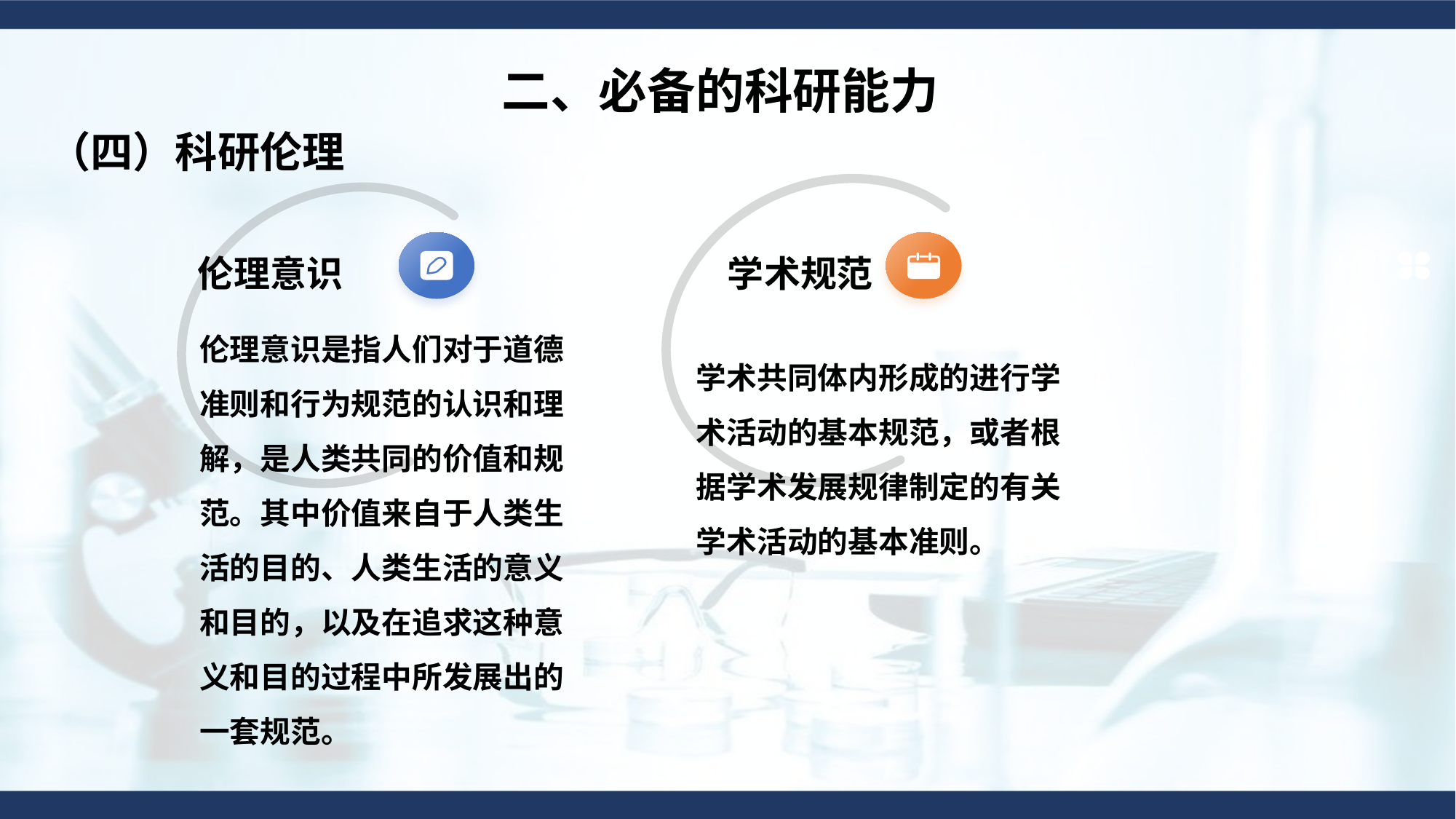

二、必备的科研能力
（四）科研伦理

伦理意识

学术规范

伦理意识是指人们对于道德准则和行为规范的认识和理解，是人类共同的价值和规范。其中价值来自于人类生活的目的、人类生活的意义和目的，以及在追求这种意义和目的过程中所发展出的一套规范。
学术共同体内形成的进行学术活动的基本规范，或者根据学术发展规律制定的有关学术活动的基本准则。